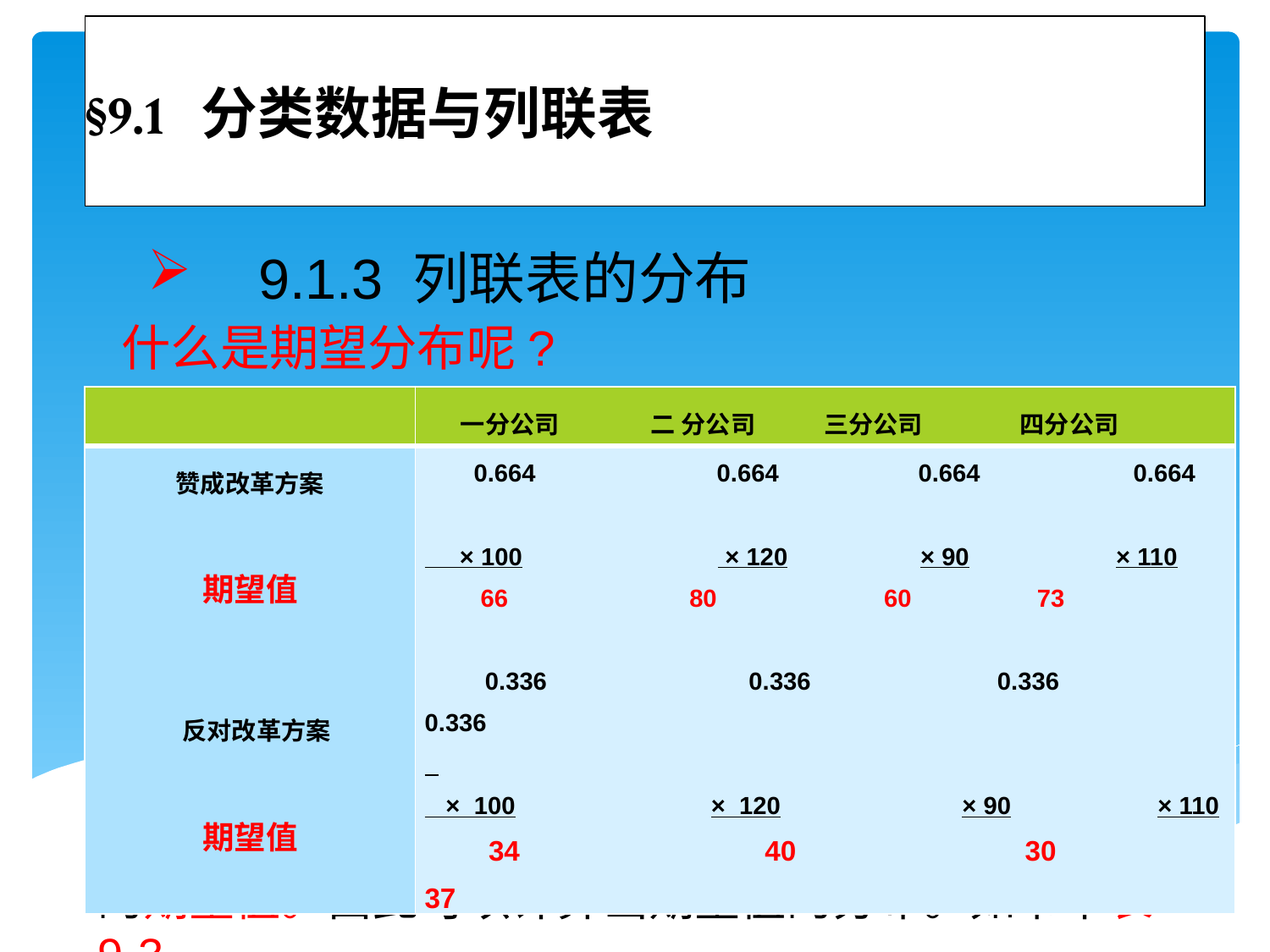

# §9.1  分类数据与列联表
   9.1.3 列联表的分布
  什么是期望分布呢?
        我们已经知道，在全部420个样本中，赞成改革方案的有279人，占总数的66.4%，即从总体上看，有2/3的调查对象对改革方案表示赞同。但我们希望进一步了解各分公司对这项改革方案的看法是否存在着差异。
|  | 一分公司 二 分公司 三分公司 四分公司 |
| --- | --- |
| 赞成改革方案 期望值    反对改革方案 期望值 | 0.664 0.664 0.664 0.664 × 100 × 120 × 90 × 110 66 80 60 73   0.336 0.336 0.336 0.336 × 100 × 120 × 90 × 110 34 40 30 37 |
       从逻辑上讲，如果各分公司对这项改革方案的看法相同，那么对第一分公司来说，赞成该方案的人数应当为:0. 664×100 = 66人，第二分公司赞成的人数应当为:0.664×120= 80人，这66人和80人就是本例中的期望值。由此可以计算出期望值的分布。如书本表9-3。